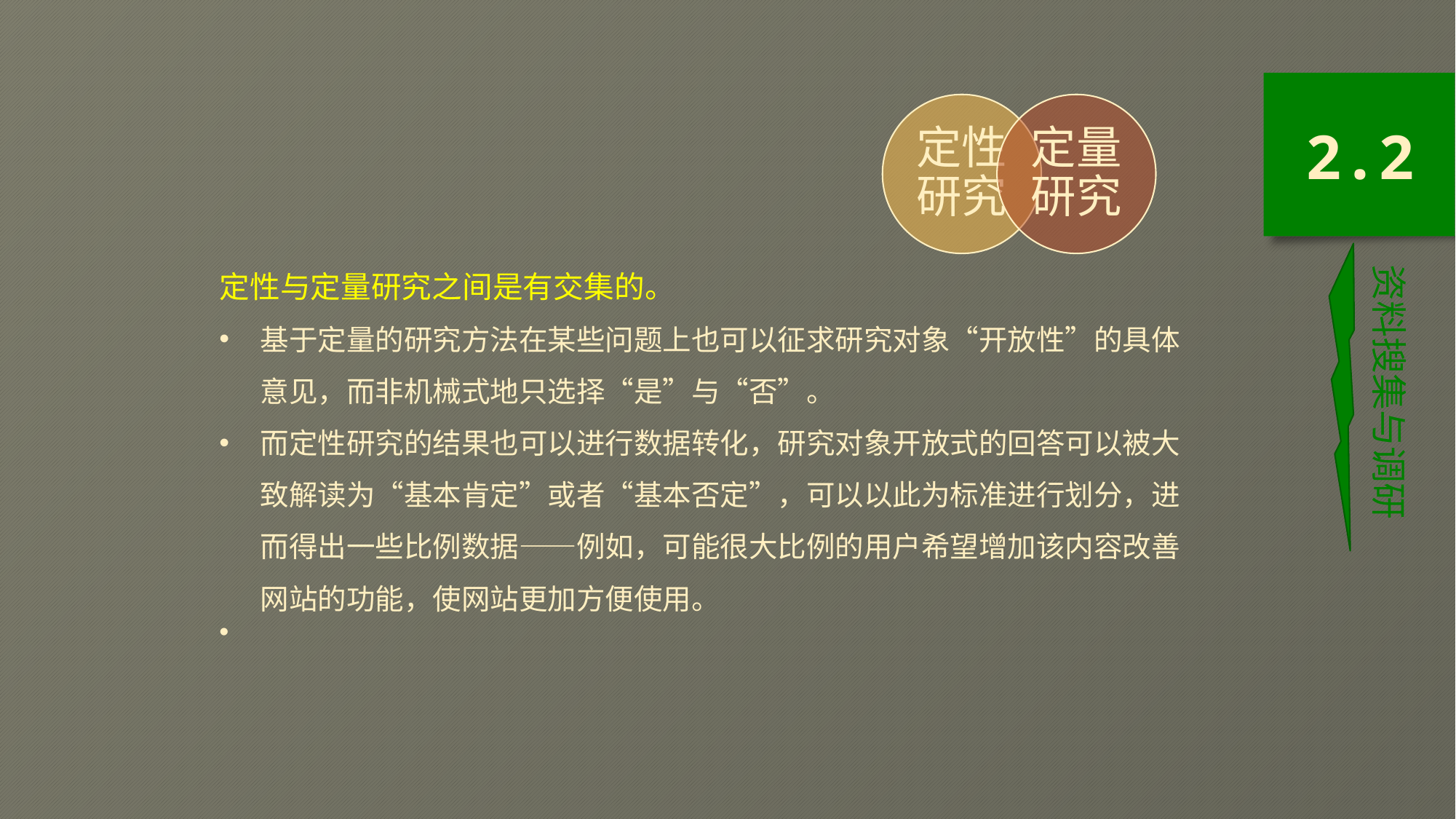

定性研究
定量研究
2.2
定性与定量研究之间是有交集的。
基于定量的研究方法在某些问题上也可以征求研究对象“开放性”的具体意见，而非机械式地只选择“是”与“否”。
而定性研究的结果也可以进行数据转化，研究对象开放式的回答可以被大致解读为“基本肯定”或者“基本否定”，可以以此为标准进行划分，进而得出一些比例数据——例如，可能很大比例的用户希望增加该内容改善网站的功能，使网站更加方便使用。

资料搜集与调研